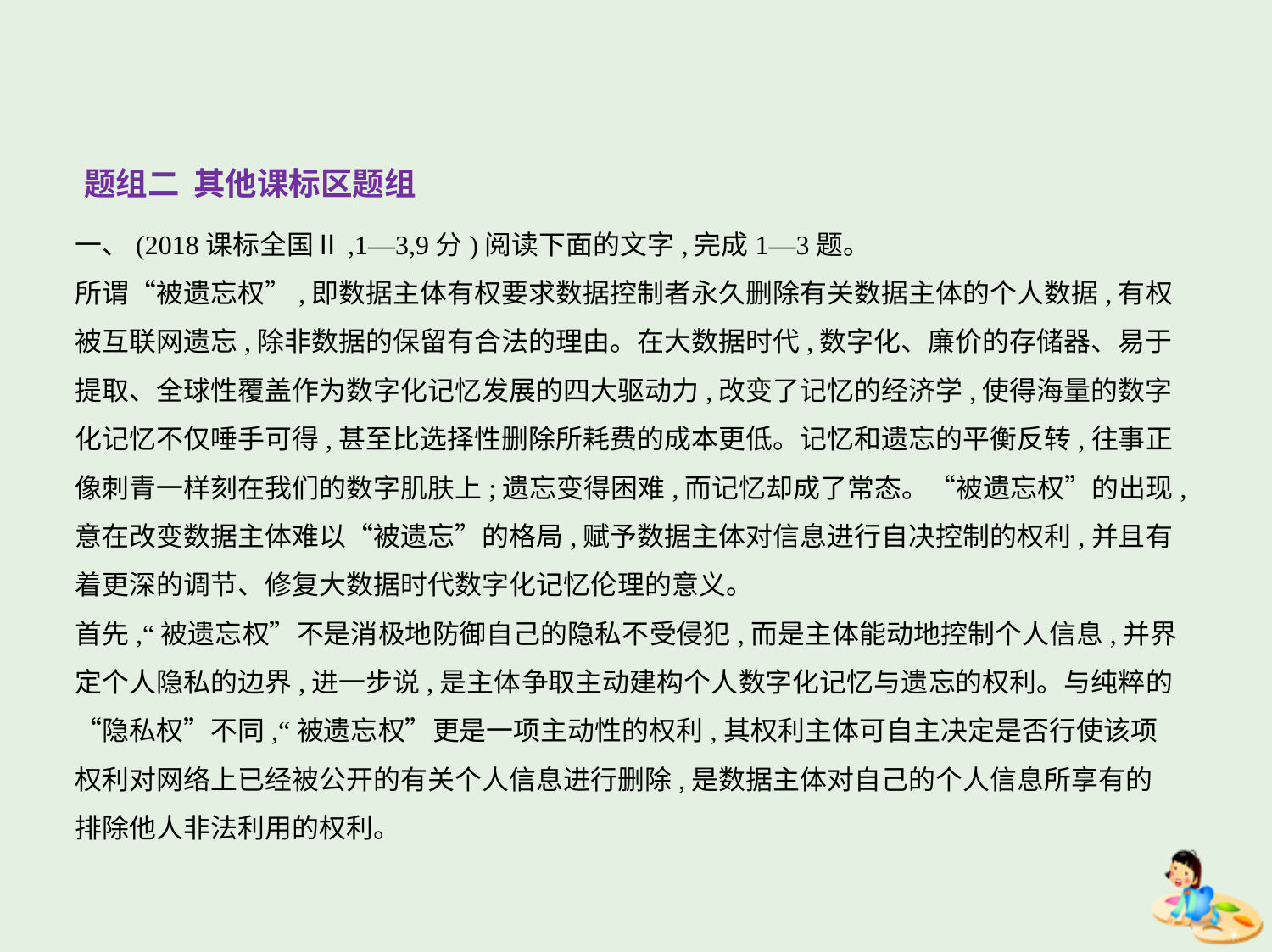

题组二  其他课标区题组
一、(2018课标全国Ⅱ,1—3,9分)阅读下面的文字,完成1—3题。
所谓“被遗忘权”,即数据主体有权要求数据控制者永久删除有关数据主体的个人数据,有权
被互联网遗忘,除非数据的保留有合法的理由。在大数据时代,数字化、廉价的存储器、易于
提取、全球性覆盖作为数字化记忆发展的四大驱动力,改变了记忆的经济学,使得海量的数字
化记忆不仅唾手可得,甚至比选择性删除所耗费的成本更低。记忆和遗忘的平衡反转,往事正
像刺青一样刻在我们的数字肌肤上;遗忘变得困难,而记忆却成了常态。“被遗忘权”的出现,
意在改变数据主体难以“被遗忘”的格局,赋予数据主体对信息进行自决控制的权利,并且有
着更深的调节、修复大数据时代数字化记忆伦理的意义。
首先,“被遗忘权”不是消极地防御自己的隐私不受侵犯,而是主体能动地控制个人信息,并界
定个人隐私的边界,进一步说,是主体争取主动建构个人数字化记忆与遗忘的权利。与纯粹的
“隐私权”不同,“被遗忘权”更是一项主动性的权利,其权利主体可自主决定是否行使该项
权利对网络上已经被公开的有关个人信息进行删除,是数据主体对自己的个人信息所享有的
排除他人非法利用的权利。